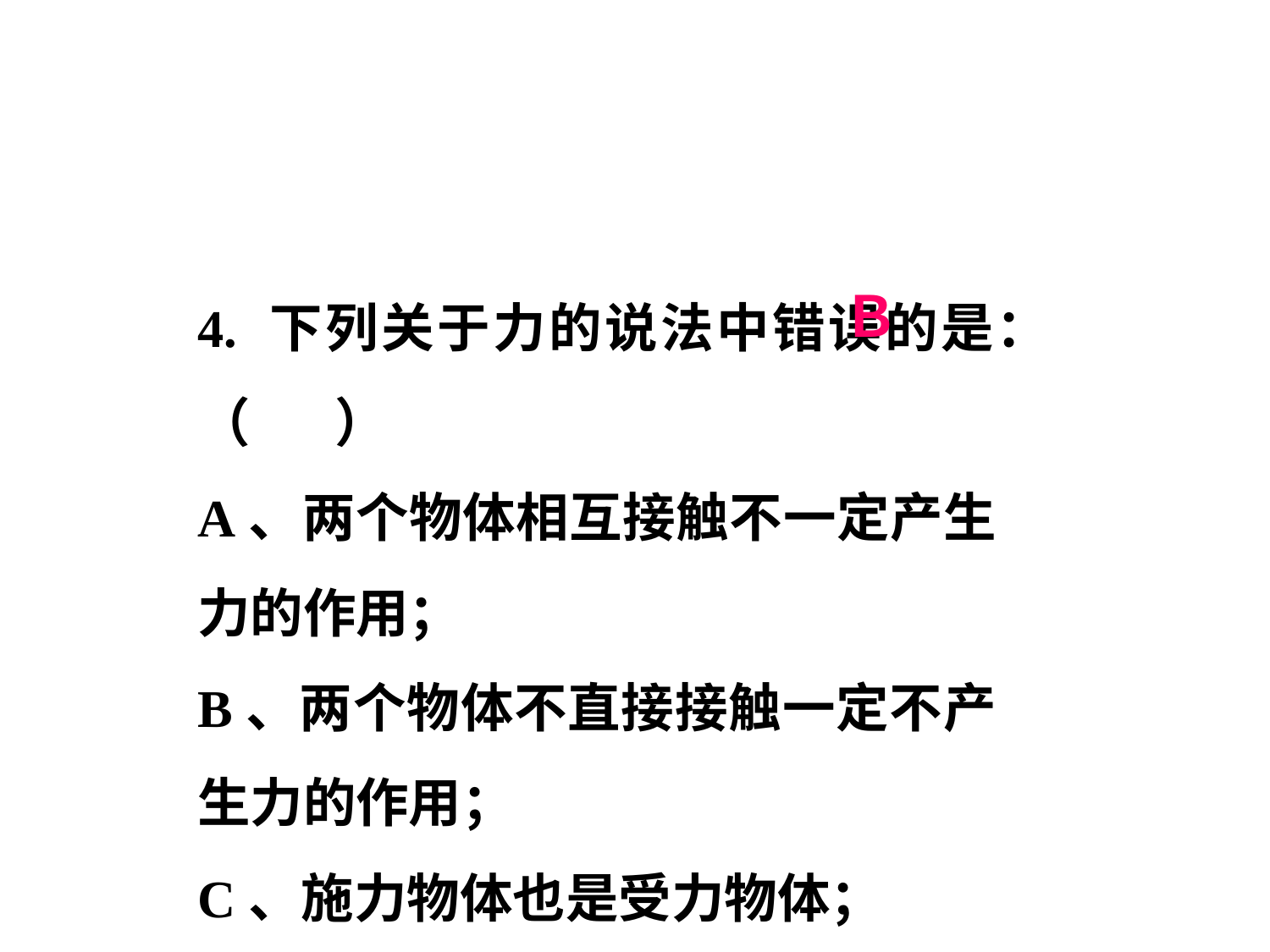

4. 下列关于力的说法中错误的是：（       ）
A、两个物体相互接触不一定产生力的作用；
B、两个物体不直接接触一定不产生力的作用；
C、施力物体也是受力物体；
D、没有一个能离开物体而单独存在的力。
Ｂ